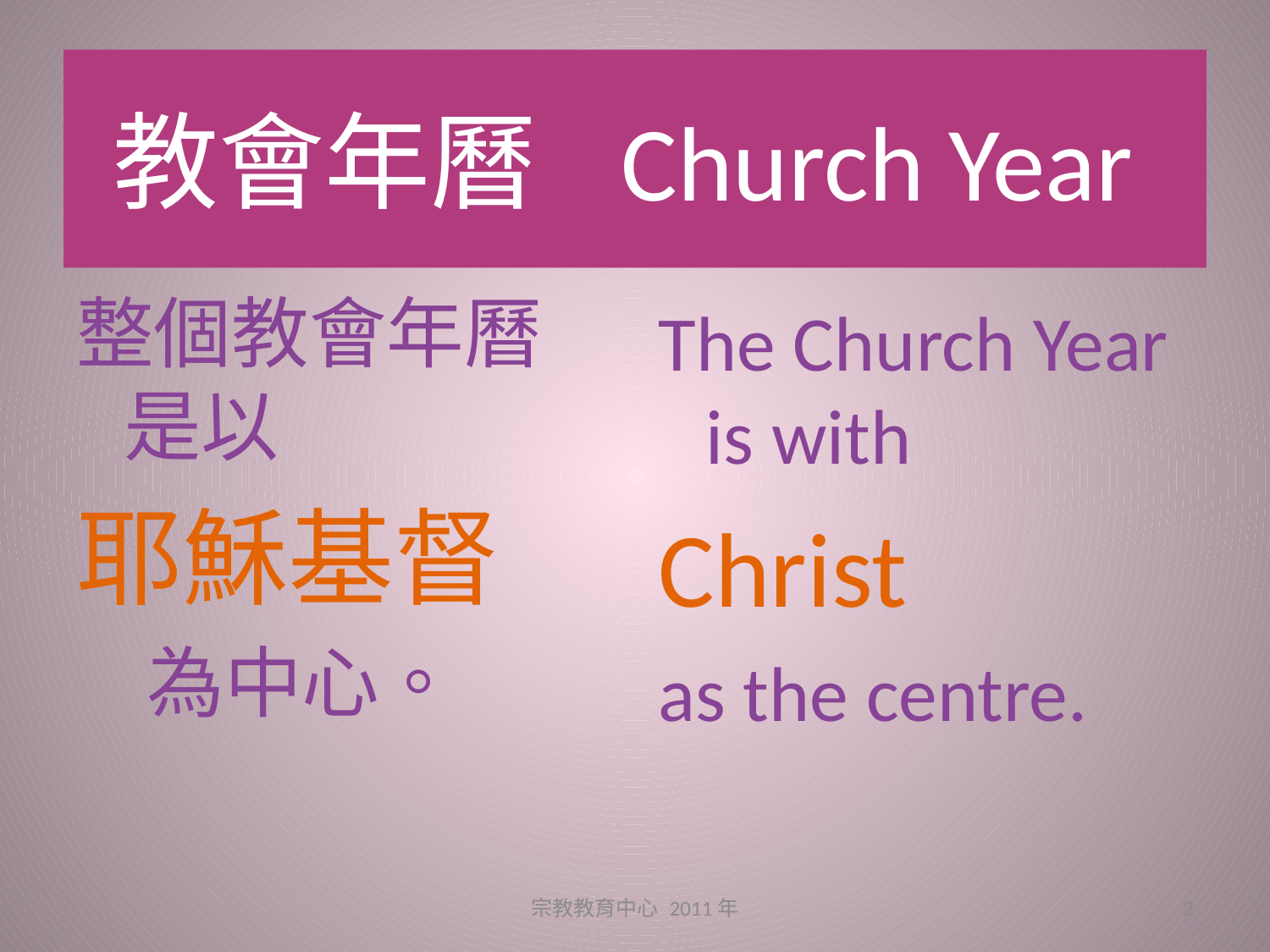

# 教會年曆	Church Year
整個教會年曆是以
耶穌基督
   為中心。
The Church Year is with
Christ
as the centre.
宗教教育中心 2011年
2